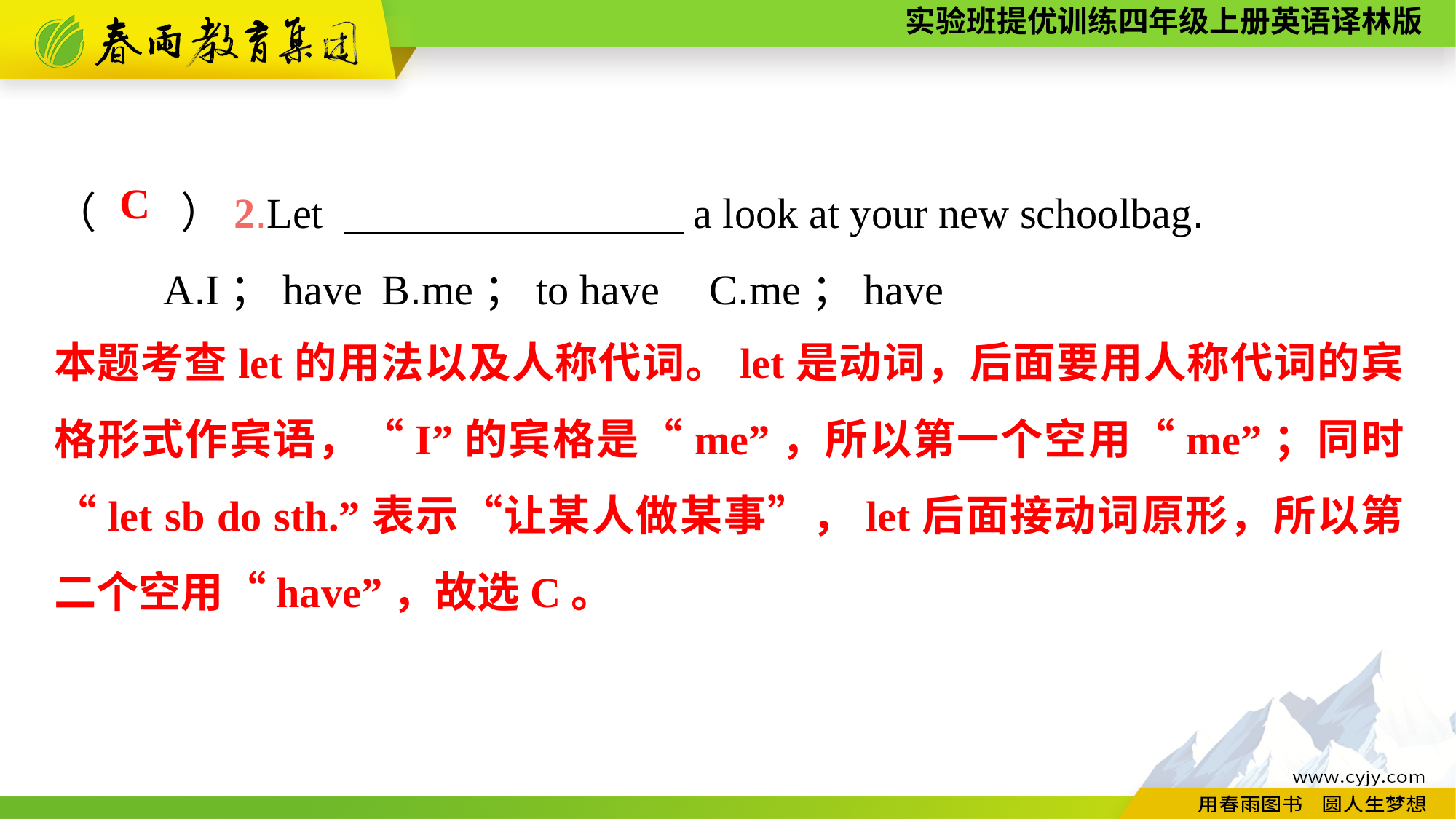

（　　）2.Let 　　　　　　　　a look at your new schoolbag.
	A.I；have	B.me；to have	C.me；have
C
本题考查let的用法以及人称代词。let是动词，后面要用人称代词的宾格形式作宾语，“I”的宾格是“me”，所以第一个空用“me”；同时“let sb do sth.”表示“让某人做某事”，let后面接动词原形，所以第二个空用“have”，故选C。